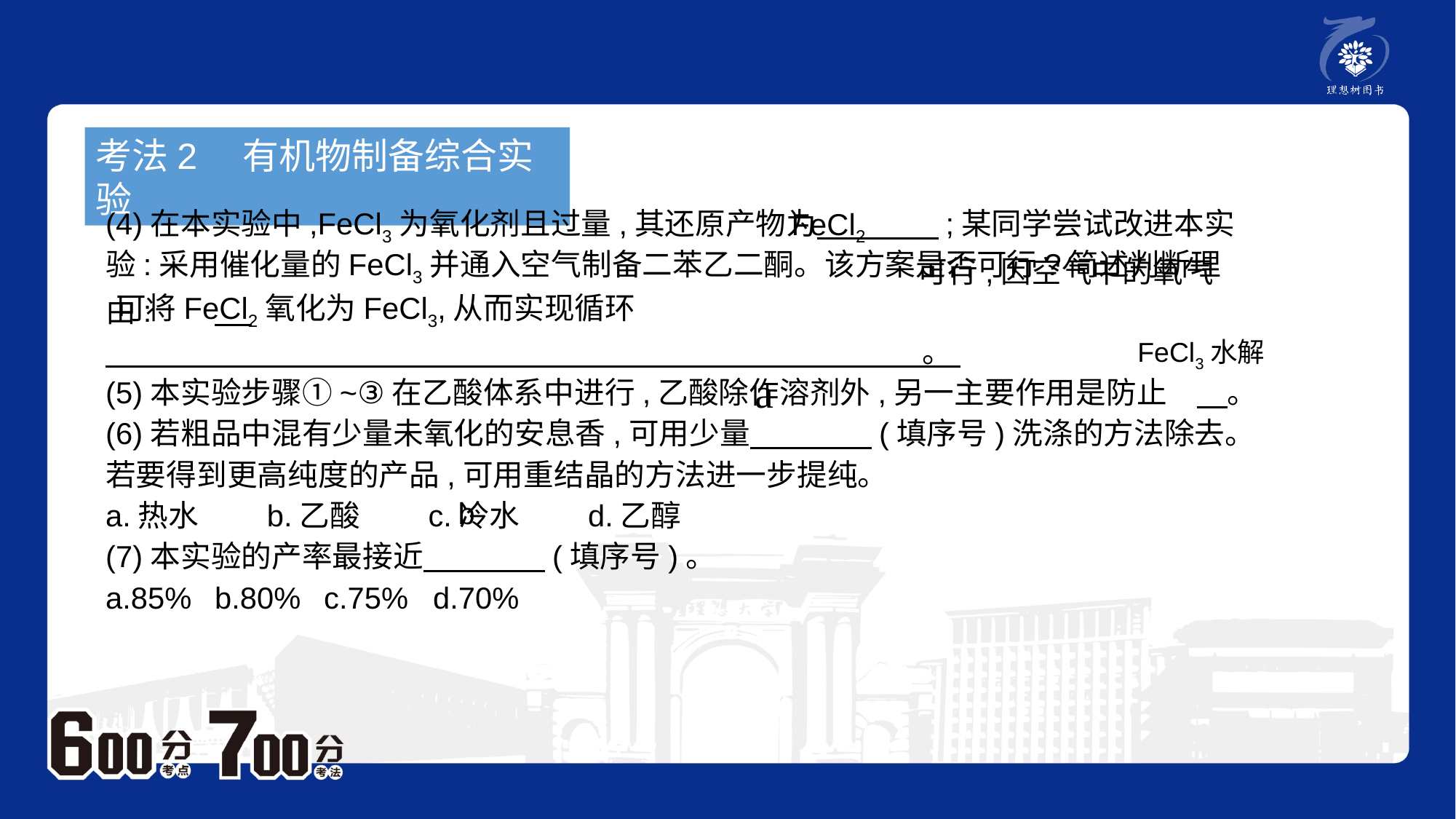

考法2　有机物制备综合实验
(4)在本实验中,FeCl3为氧化剂且过量,其还原产物为　　　　;某同学尝试改进本实验:采用催化量的FeCl3并通入空气制备二苯乙二酮。该方案是否可行?简述判断理由:
　                                                                                                                     。
(5)本实验步骤①~③在乙酸体系中进行,乙酸除作溶剂外,另一主要作用是防止	　。
(6)若粗品中混有少量未氧化的安息香,可用少量　　　　(填序号)洗涤的方法除去。若要得到更高纯度的产品,可用重结晶的方法进一步提纯。
a.热水　　b.乙酸　　c.冷水　　d.乙醇
(7)本实验的产率最接近　　　　(填序号)。
a.85%	b.80%	c.75%	d.70%
FeCl2
                                                                                                                      可行,因空气中的氧气可将FeCl2氧化为FeCl3,从而实现循环
FeCl3水解
a
b